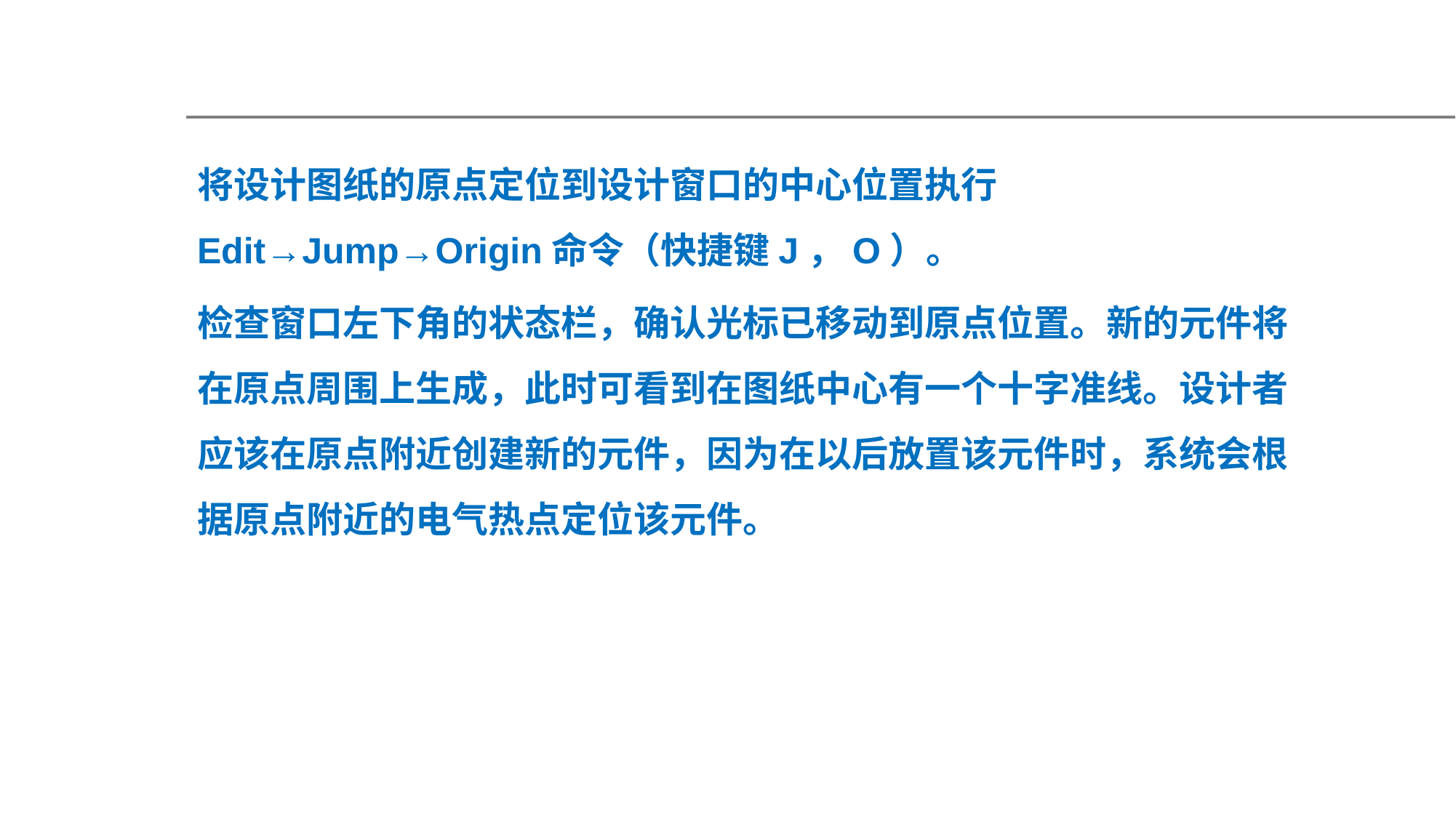

将设计图纸的原点定位到设计窗口的中心位置执行Edit→Jump→Origin命令（快捷键J，O）。
检查窗口左下角的状态栏，确认光标已移动到原点位置。新的元件将在原点周围上生成，此时可看到在图纸中心有一个十字准线。设计者应该在原点附近创建新的元件，因为在以后放置该元件时，系统会根据原点附近的电气热点定位该元件。